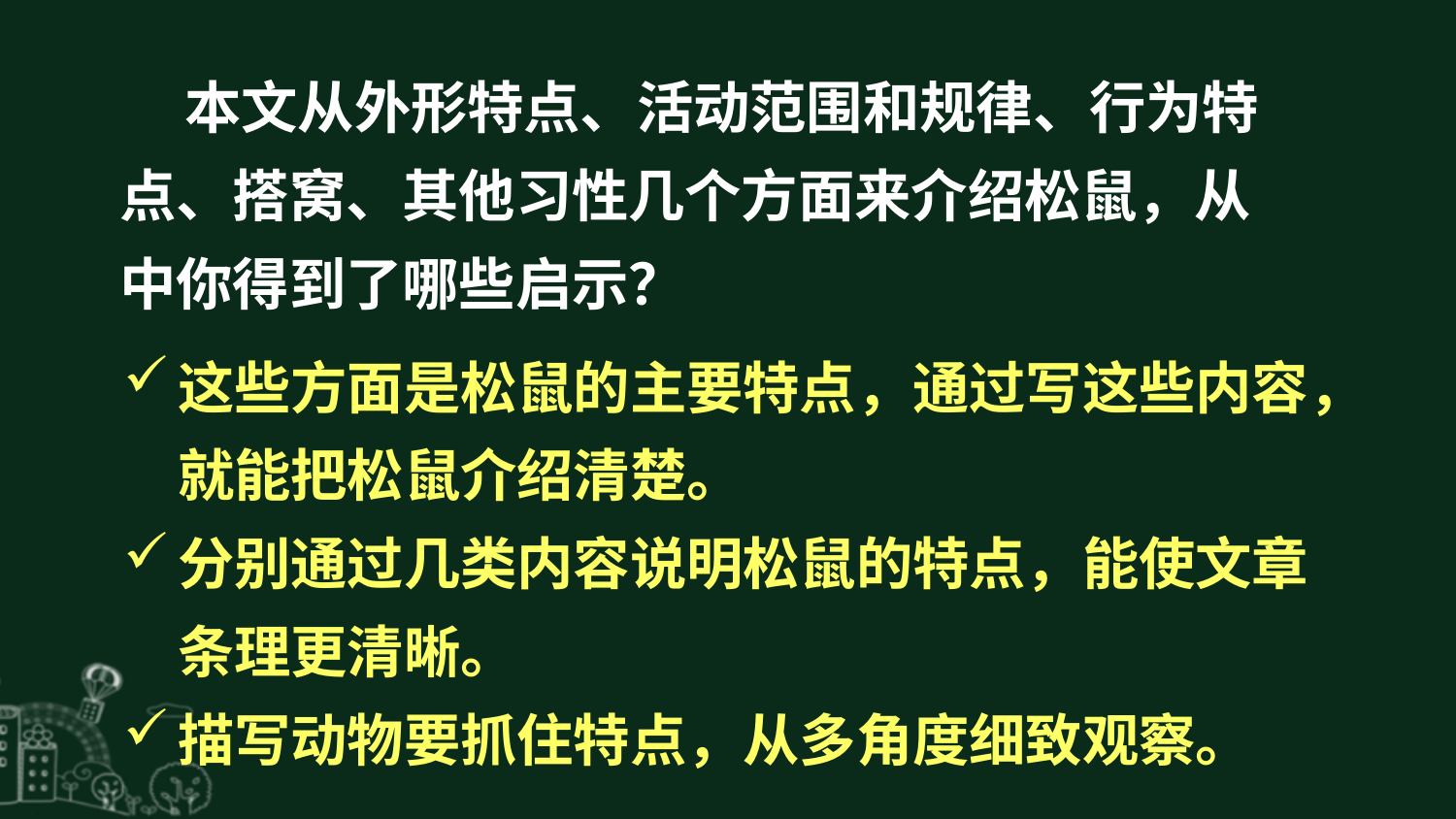

本文从外形特点、活动范围和规律、行为特点、搭窝、其他习性几个方面来介绍松鼠，从中你得到了哪些启示？
这些方面是松鼠的主要特点，通过写这些内容，就能把松鼠介绍清楚。
分别通过几类内容说明松鼠的特点，能使文章条理更清晰。
描写动物要抓住特点，从多角度细致观察。